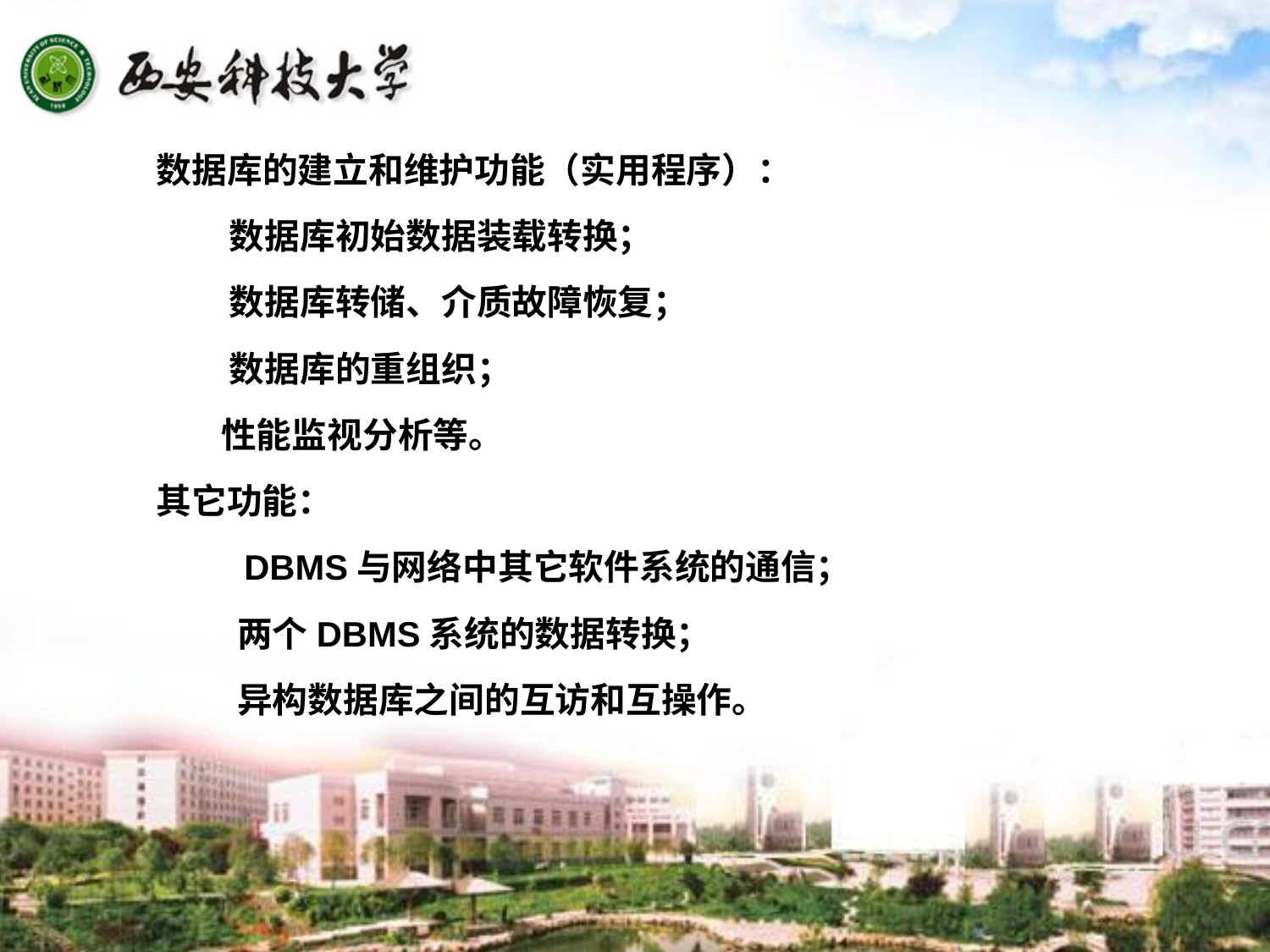

数据库的建立和维护功能（实用程序）：
        数据库初始数据装载转换；
        数据库转储、介质故障恢复；
        数据库的重组织；
       性能监视分析等。
其它功能：
         DBMS与网络中其它软件系统的通信；
         两个DBMS系统的数据转换；
         异构数据库之间的互访和互操作。